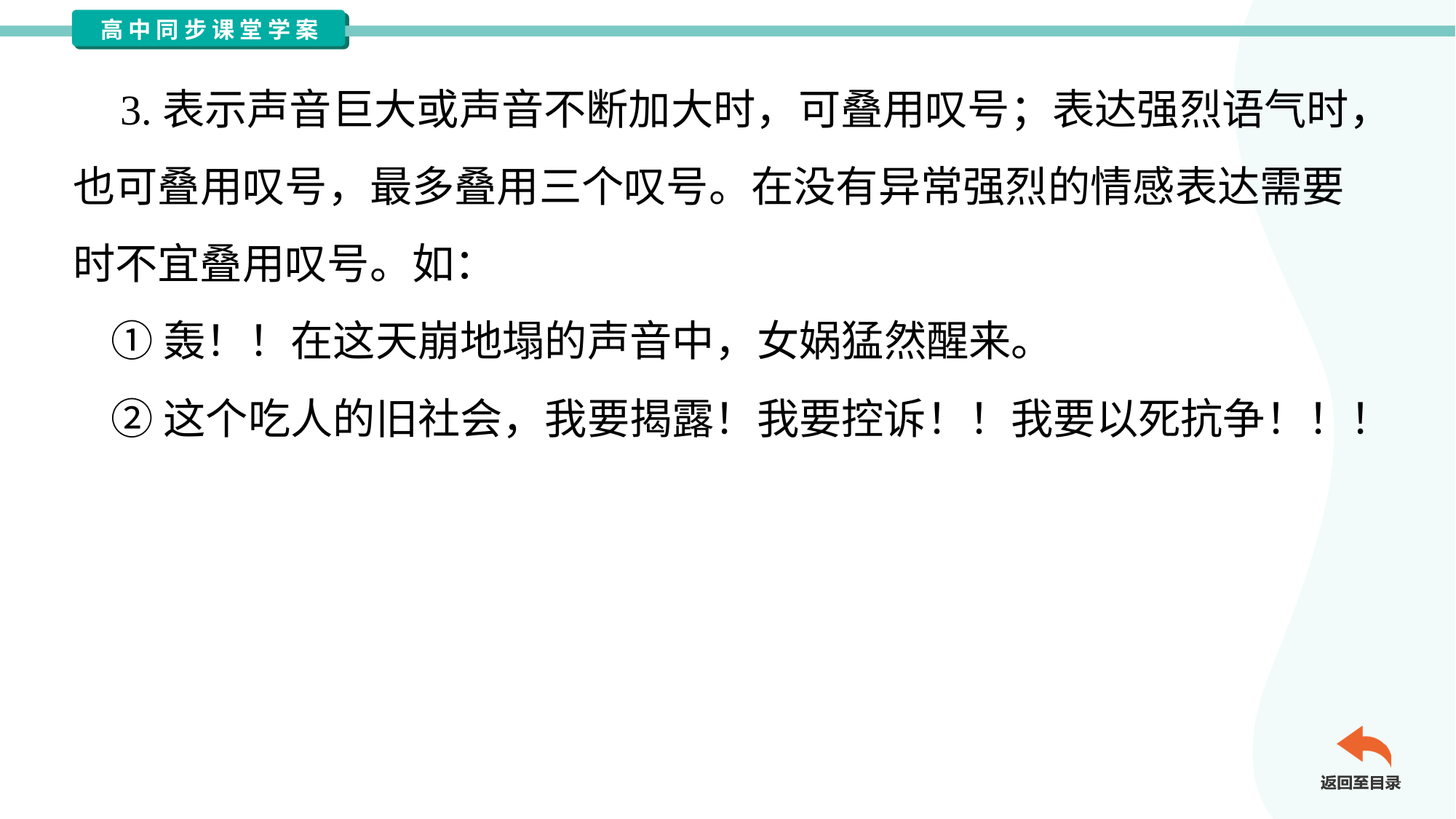

3.表示声音巨大或声音不断加大时，可叠用叹号；表达强烈语气时，
也可叠用叹号，最多叠用三个叹号。在没有异常强烈的情感表达需要
时不宜叠用叹号。如：
    ①轰！！在这天崩地塌的声音中，女娲猛然醒来。
    ②这个吃人的旧社会，我要揭露！我要控诉！！我要以死抗争！！！